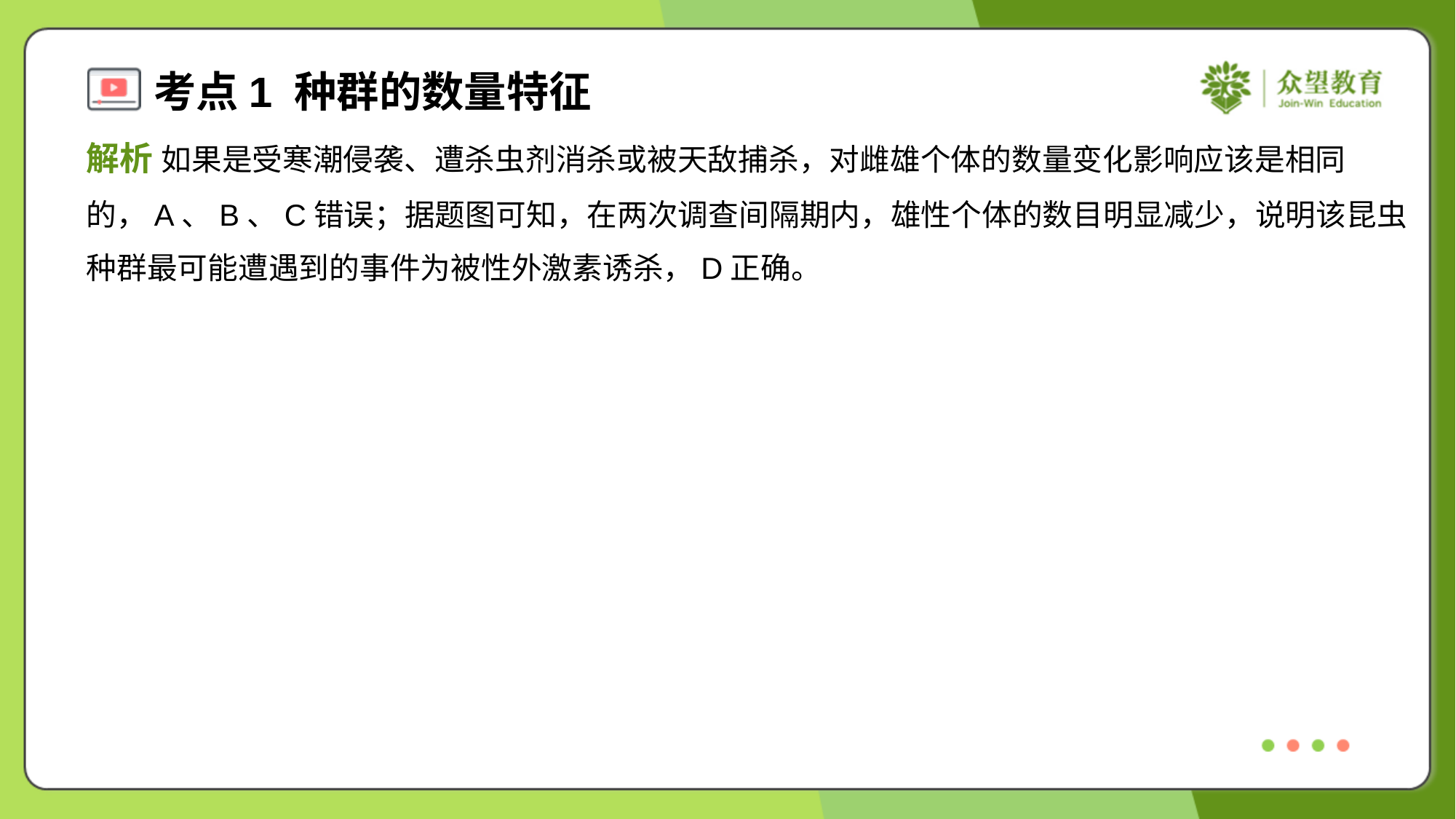

解析 如果是受寒潮侵袭、遭杀虫剂消杀或被天敌捕杀，对雌雄个体的数量变化影响应该是相同
的，A、B、C错误；据题图可知，在两次调查间隔期内，雄性个体的数目明显减少，说明该昆虫
种群最可能遭遇到的事件为被性外激素诱杀，D正确。